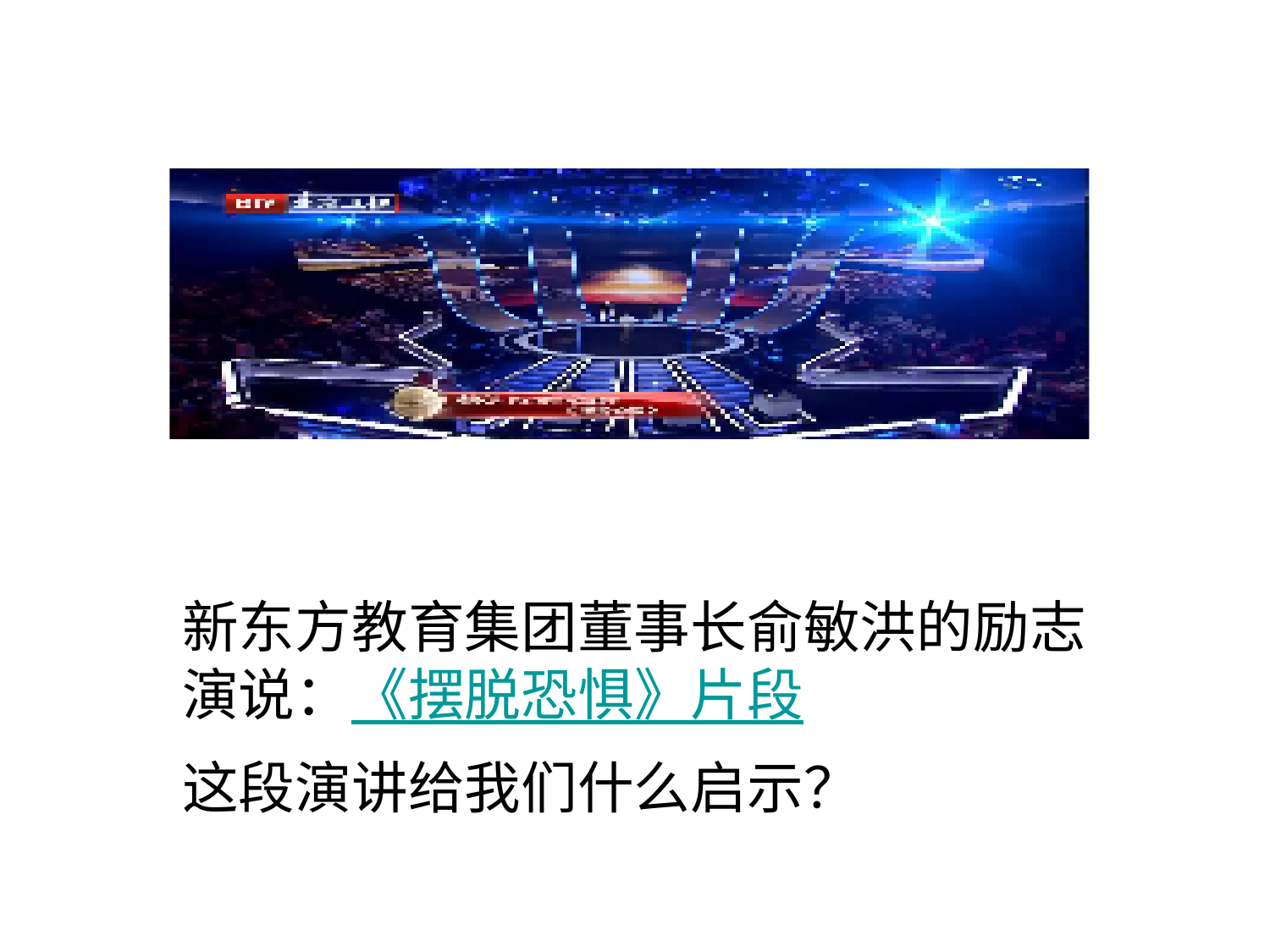

新东方教育集团董事长俞敏洪的励志演说：《摆脱恐惧》片段
这段演讲给我们什么启示？